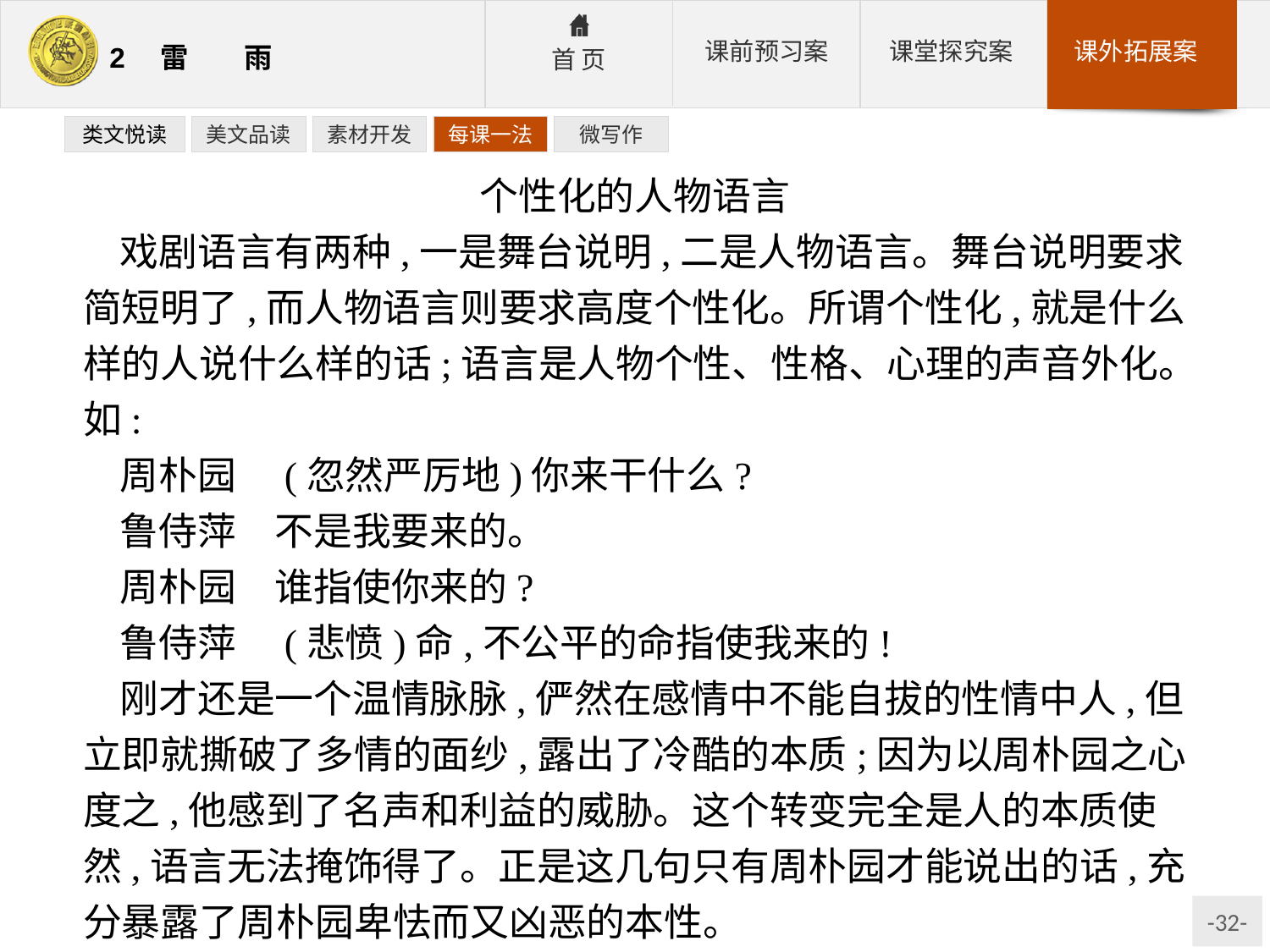

类文悦读
美文品读
素材开发
每课一法
微写作
个性化的人物语言
戏剧语言有两种,一是舞台说明,二是人物语言。舞台说明要求简短明了,而人物语言则要求高度个性化。所谓个性化,就是什么样的人说什么样的话;语言是人物个性、性格、心理的声音外化。如:
周朴园　(忽然严厉地)你来干什么?
鲁侍萍　不是我要来的。
周朴园　谁指使你来的?
鲁侍萍　(悲愤)命,不公平的命指使我来的!
刚才还是一个温情脉脉,俨然在感情中不能自拔的性情中人,但立即就撕破了多情的面纱,露出了冷酷的本质;因为以周朴园之心度之,他感到了名声和利益的威胁。这个转变完全是人的本质使然,语言无法掩饰得了。正是这几句只有周朴园才能说出的话,充分暴露了周朴园卑怯而又凶恶的本性。